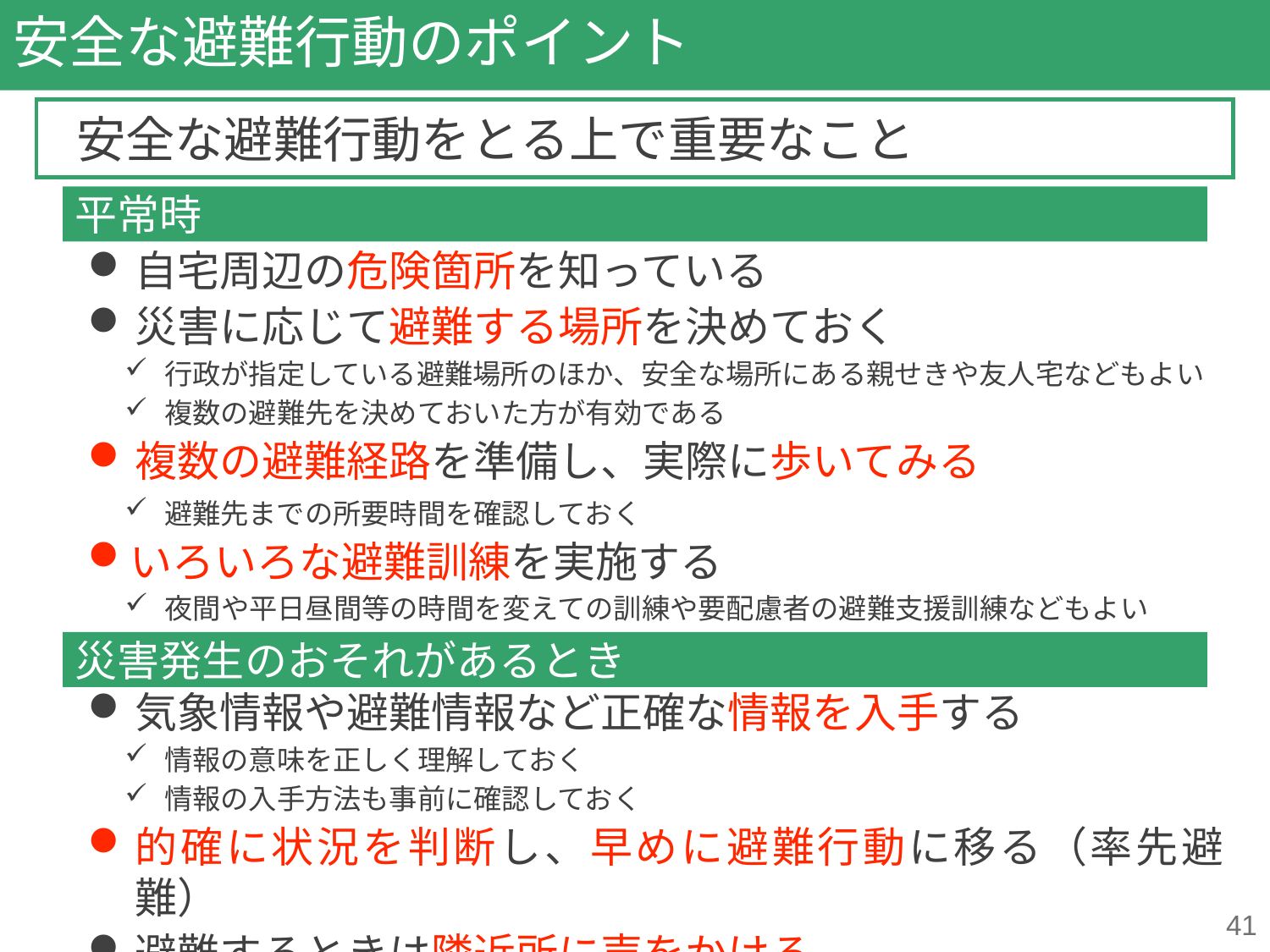

# 安全な避難行動のポイント
安全な避難行動をとる上で重要なこと

自宅周辺の危険箇所を知っている
災害に応じて避難する場所を決めておく
行政が指定している避難場所のほか、安全な場所にある親せきや友人宅などもよい
複数の避難先を決めておいた方が有効である
複数の避難経路を準備し、実際に歩いてみる
避難先までの所要時間を確認しておく
いろいろな避難訓練を実施する
夜間や平日昼間等の時間を変えての訓練や要配慮者の避難支援訓練などもよい

気象情報や避難情報など正確な情報を入手する
情報の意味を正しく理解しておく
情報の入手方法も事前に確認しておく
的確に状況を判断し、早めに避難行動に移る（率先避難）
避難するときは隣近所に声をかける

平常時
災害発生のおそれがあるとき
41